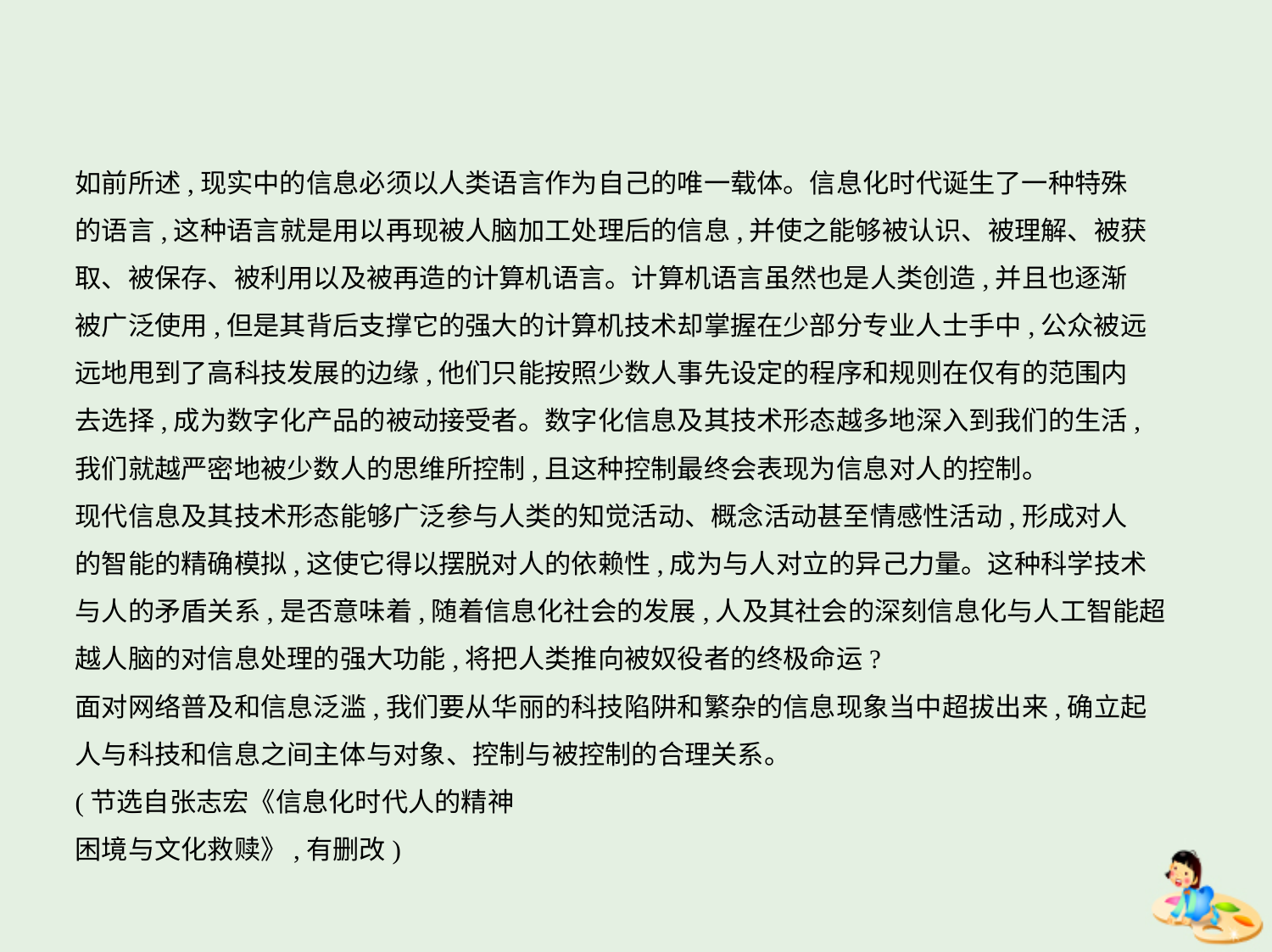

如前所述,现实中的信息必须以人类语言作为自己的唯一载体。信息化时代诞生了一种特殊
的语言,这种语言就是用以再现被人脑加工处理后的信息,并使之能够被认识、被理解、被获
取、被保存、被利用以及被再造的计算机语言。计算机语言虽然也是人类创造,并且也逐渐
被广泛使用,但是其背后支撑它的强大的计算机技术却掌握在少部分专业人士手中,公众被远
远地甩到了高科技发展的边缘,他们只能按照少数人事先设定的程序和规则在仅有的范围内
去选择,成为数字化产品的被动接受者。数字化信息及其技术形态越多地深入到我们的生活,
我们就越严密地被少数人的思维所控制,且这种控制最终会表现为信息对人的控制。
现代信息及其技术形态能够广泛参与人类的知觉活动、概念活动甚至情感性活动,形成对人
的智能的精确模拟,这使它得以摆脱对人的依赖性,成为与人对立的异己力量。这种科学技术
与人的矛盾关系,是否意味着,随着信息化社会的发展,人及其社会的深刻信息化与人工智能超
越人脑的对信息处理的强大功能,将把人类推向被奴役者的终极命运?
面对网络普及和信息泛滥,我们要从华丽的科技陷阱和繁杂的信息现象当中超拔出来,确立起
人与科技和信息之间主体与对象、控制与被控制的合理关系。
(节选自张志宏《信息化时代人的精神
困境与文化救赎》,有删改)